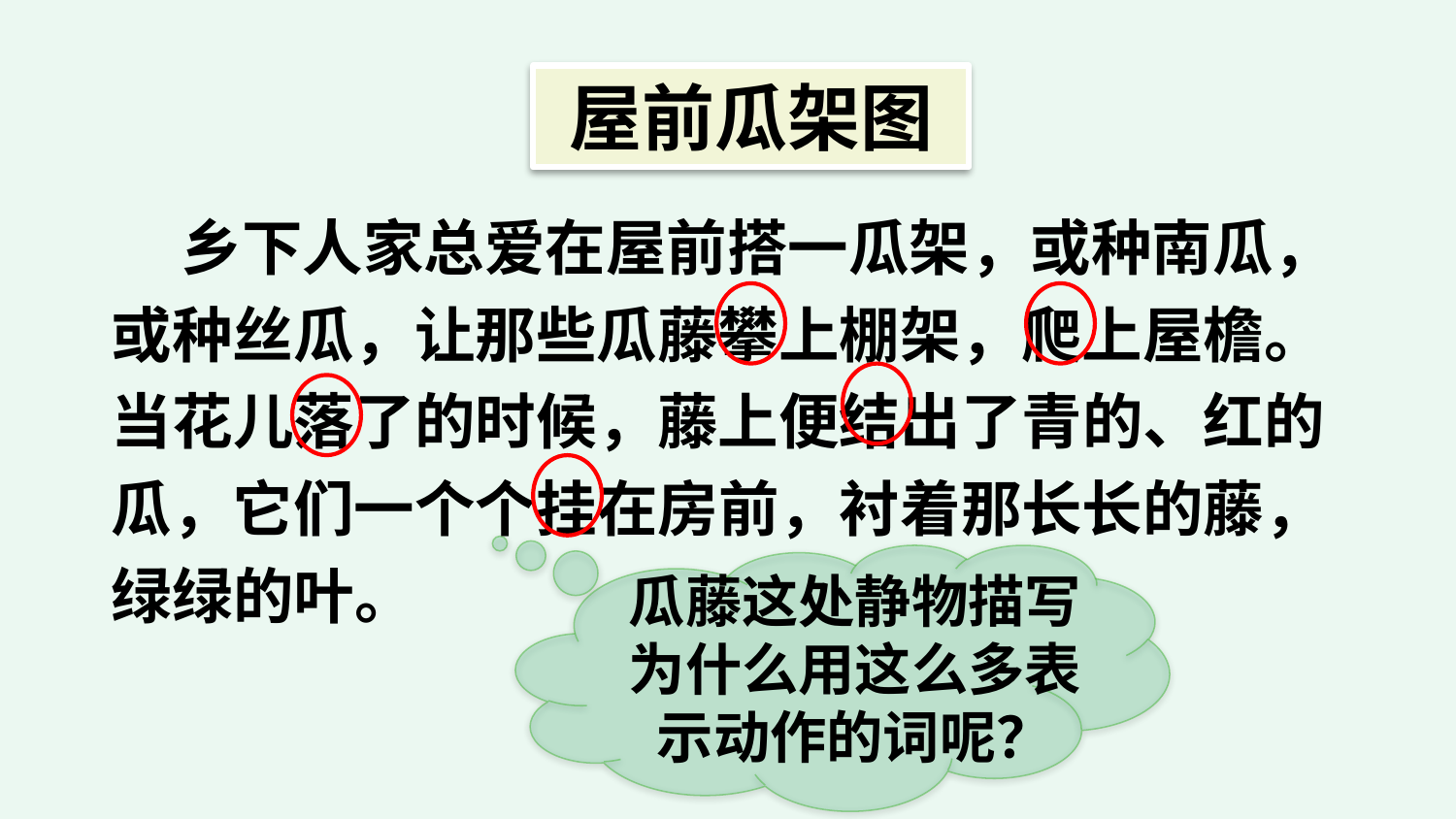

屋前瓜架图
    乡下人家总爱在屋前搭一瓜架，或种南瓜，或种丝瓜，让那些瓜藤攀上棚架，爬上屋檐。当花儿落了的时候，藤上便结出了青的、红的瓜，它们一个个挂在房前，衬着那长长的藤，绿绿的叶。

瓜藤这处静物描写为什么用这么多表示动作的词呢？